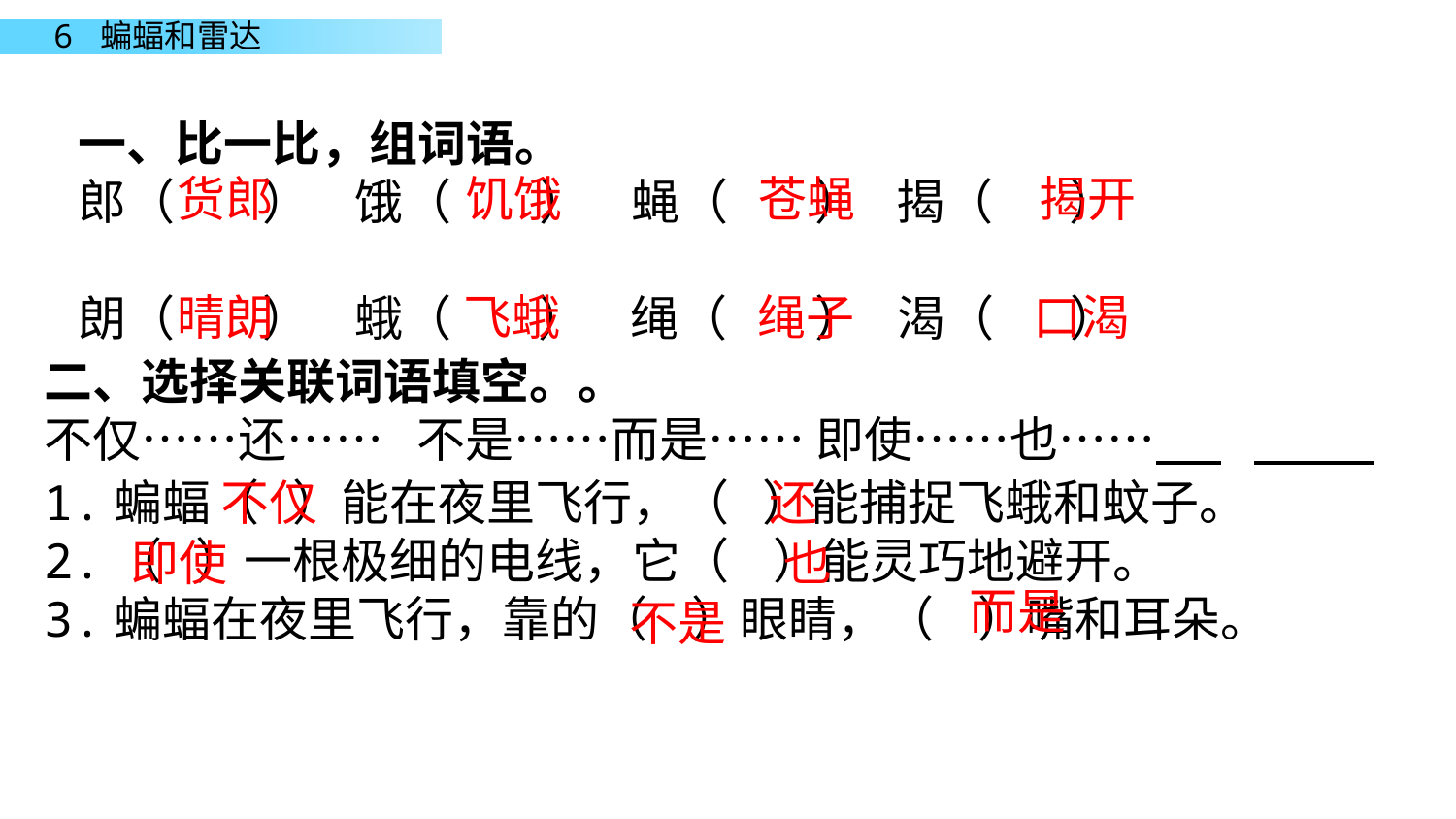

一、比一比，组词语。
郎（        ）    饿（        ）    蝇（        ）   揭（       ）

朗（        ）    蛾（        ）    绳（        ）   渴（       ）

货郎
饥饿
苍蝇
揭开
晴朗
飞蛾
绳子
口渴
二、选择关联词语填空。。
不仅……还……   不是……而是…… 即使……也……
1.蝙蝠（   ）能在夜里飞行，（   ）能捕捉飞蛾和蚊子。
2.（   ）一根极细的电线，它（    ）能灵巧地避开。
3.蝙蝠在夜里飞行，靠的（    ）眼睛，（    ）嘴和耳朵。
不仅
还
即使
也
而是
不是